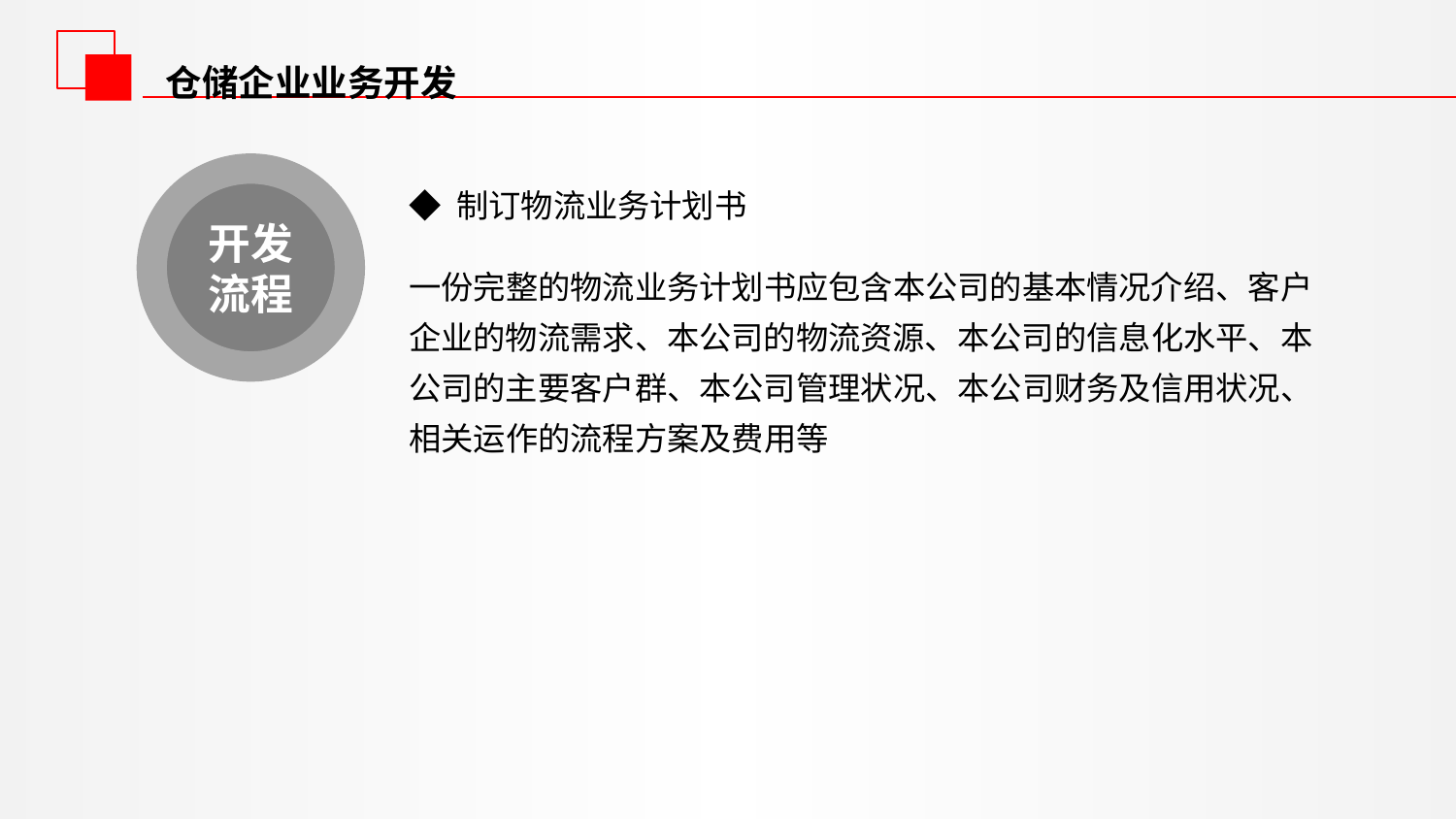

仓储企业业务开发
开发流程
◆ 制订物流业务计划书
一份完整的物流业务计划书应包含本公司的基本情况介绍、客户企业的物流需求、本公司的物流资源、本公司的信息化水平、本公司的主要客户群、本公司管理状况、本公司财务及信用状况、相关运作的流程方案及费用等